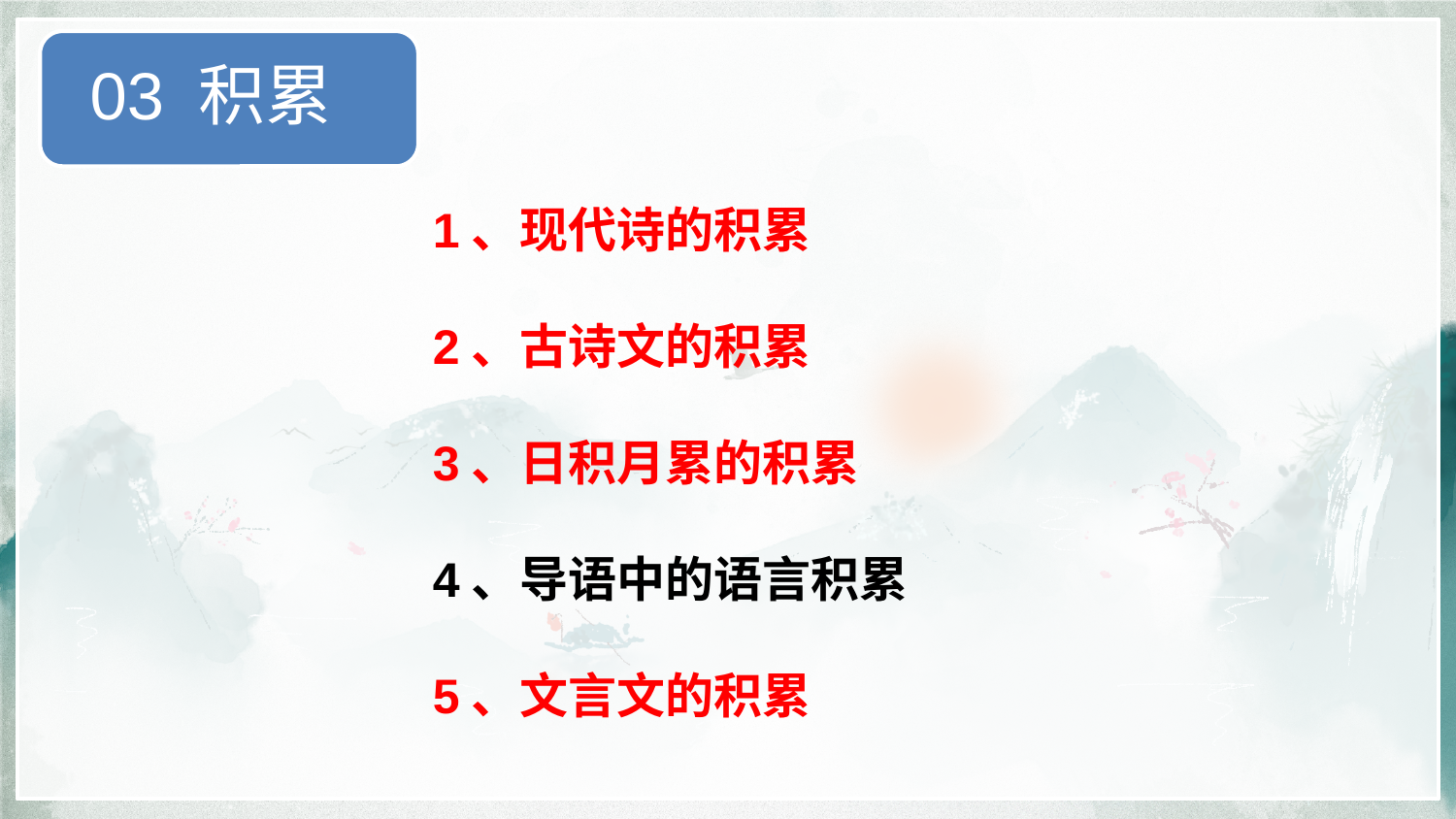

03 积累
1、现代诗的积累
2、古诗文的积累
3、日积月累的积累
4、导语中的语言积累
5、文言文的积累